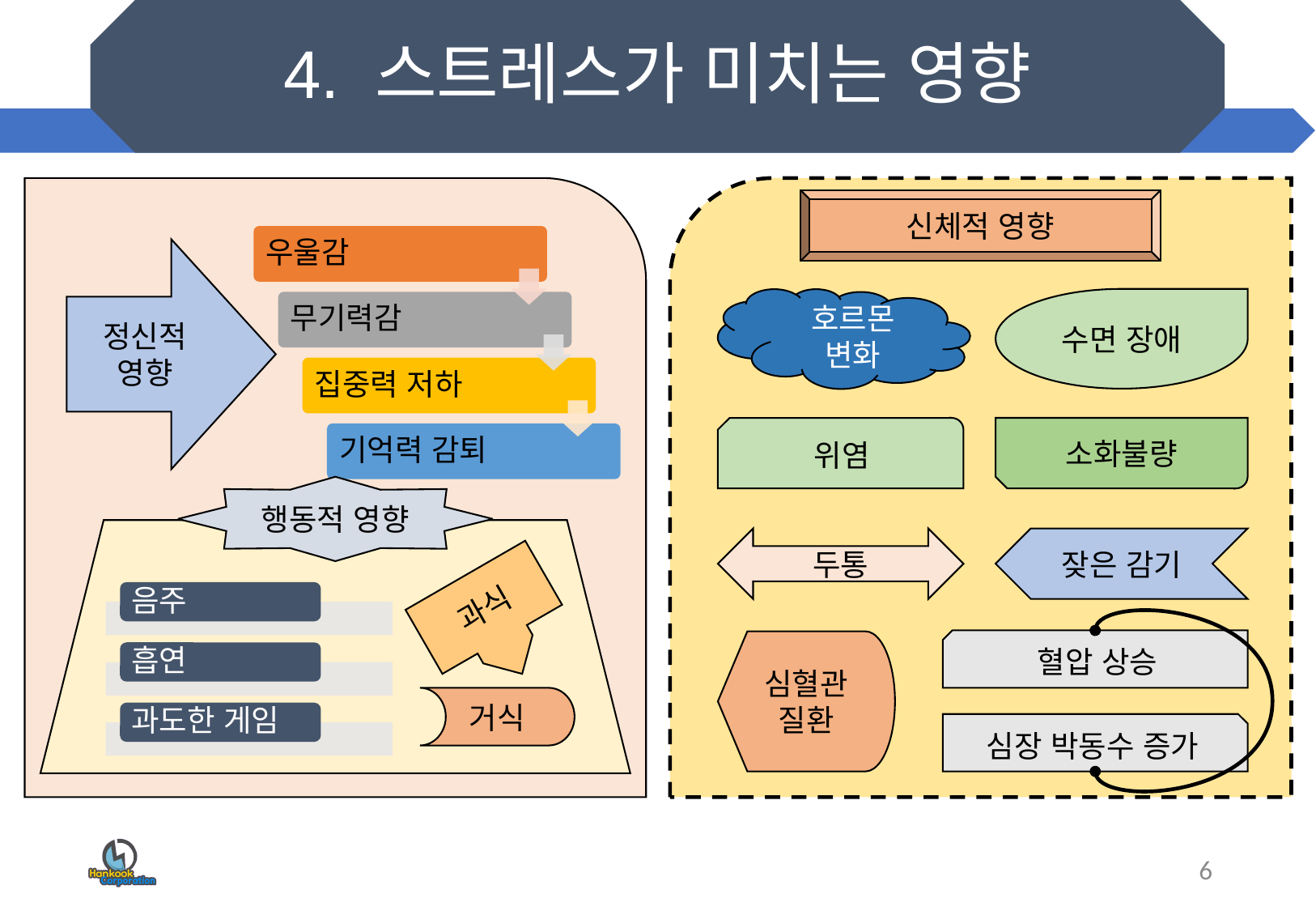

# 4. 스트레스가 미치는 영향

신체적 영향
우울감
무기력감
집중력 저하
기억력 감퇴

정신적 영향
호르몬 변화
수면 장애
위염

소화불량
행동적 영향

두통
잦은 감기
과식
음주
흡연
과도한 게임
혈압 상승
심혈관 질환
거식
심장 박동수 증가
6